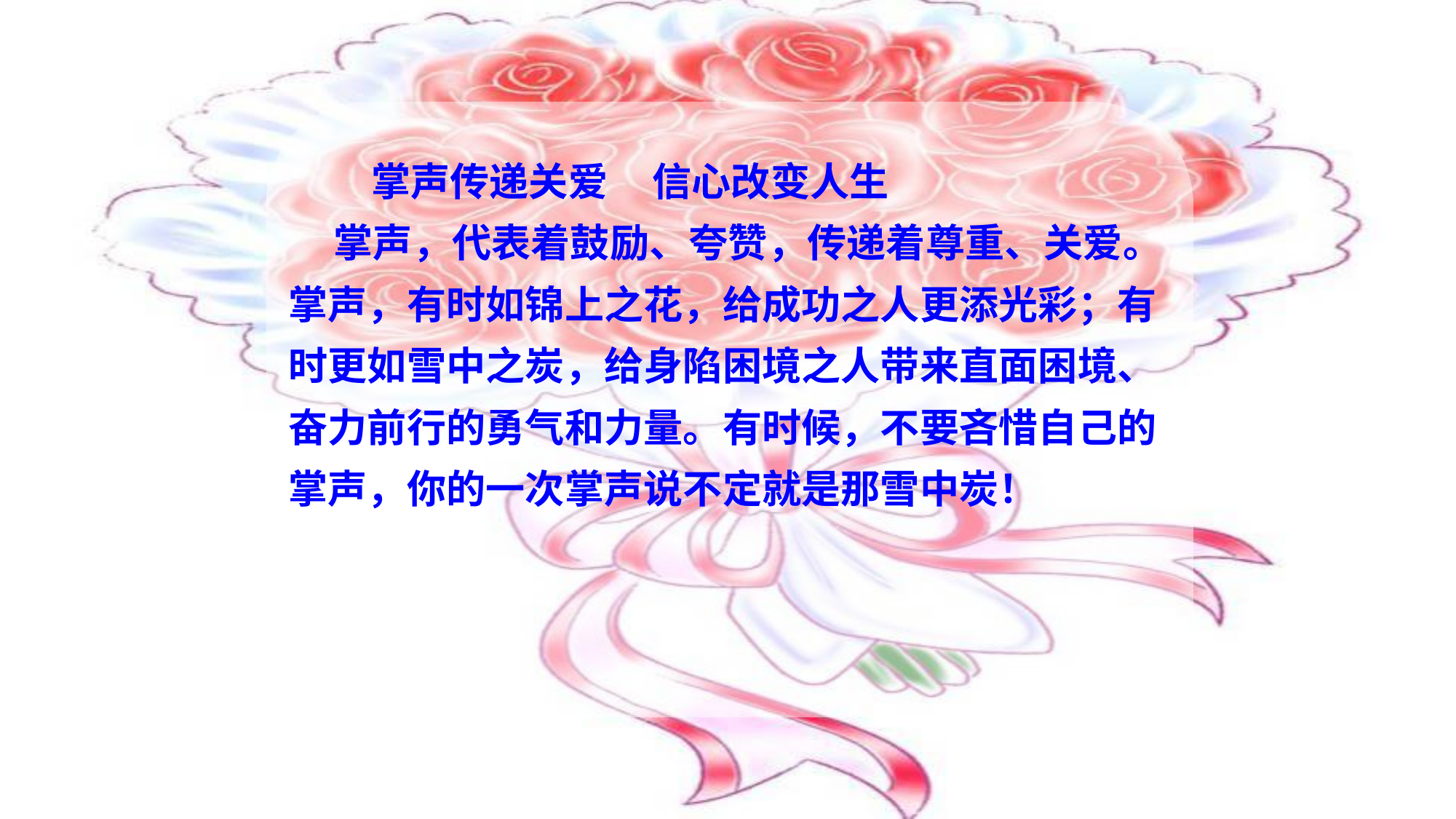

掌声传递关爱     信心改变人生
    掌声，代表着鼓励、夸赞，传递着尊重、关爱。掌声，有时如锦上之花，给成功之人更添光彩；有时更如雪中之炭，给身陷困境之人带来直面困境、奋力前行的勇气和力量。有时候，不要吝惜自己的掌声，你的一次掌声说不定就是那雪中炭！